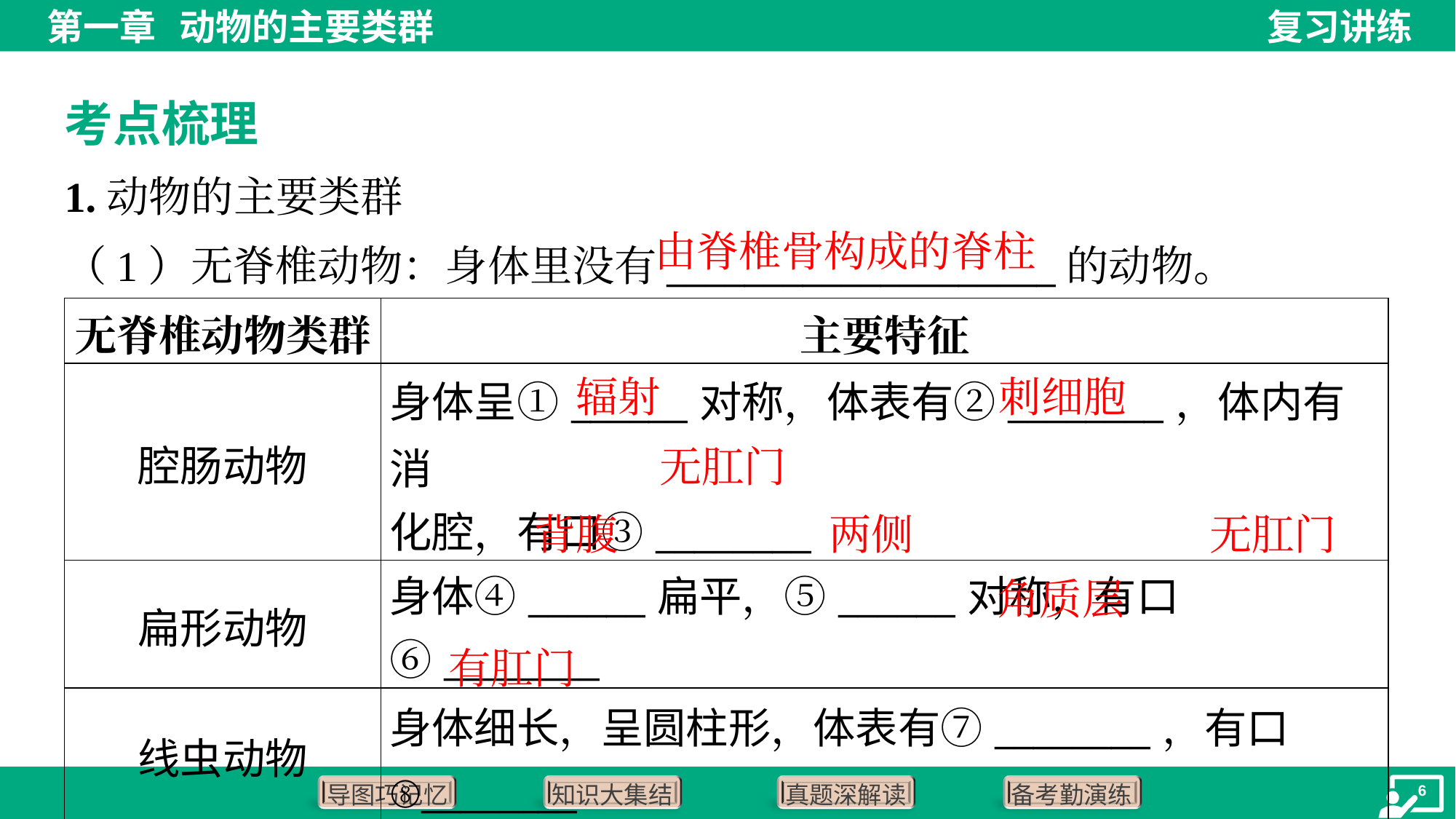

考点梳理
1.动物的主要类群
（1）无脊椎动物：身体里没有____________________的动物。
由脊椎骨构成的脊柱
| 无脊椎动物类群 | 主要特征 |
| --- | --- |
| 腔肠动物 | 身体呈①\_\_\_\_\_\_对称，体表有②\_\_\_\_\_\_\_\_，体内有消 化腔，有口③\_\_\_\_\_\_\_\_ |
| 扁形动物 | 身体④\_\_\_\_\_\_扁平，⑤\_\_\_\_\_\_对称，有口⑥\_\_\_\_\_\_\_\_ |
| 线虫动物 | 身体细长，呈圆柱形，体表有⑦\_\_\_\_\_\_\_\_，有口 ⑧\_\_\_\_\_\_\_\_ |
辐射
刺细胞
无肛门
背腹
两侧
无肛门
角质层
有肛门